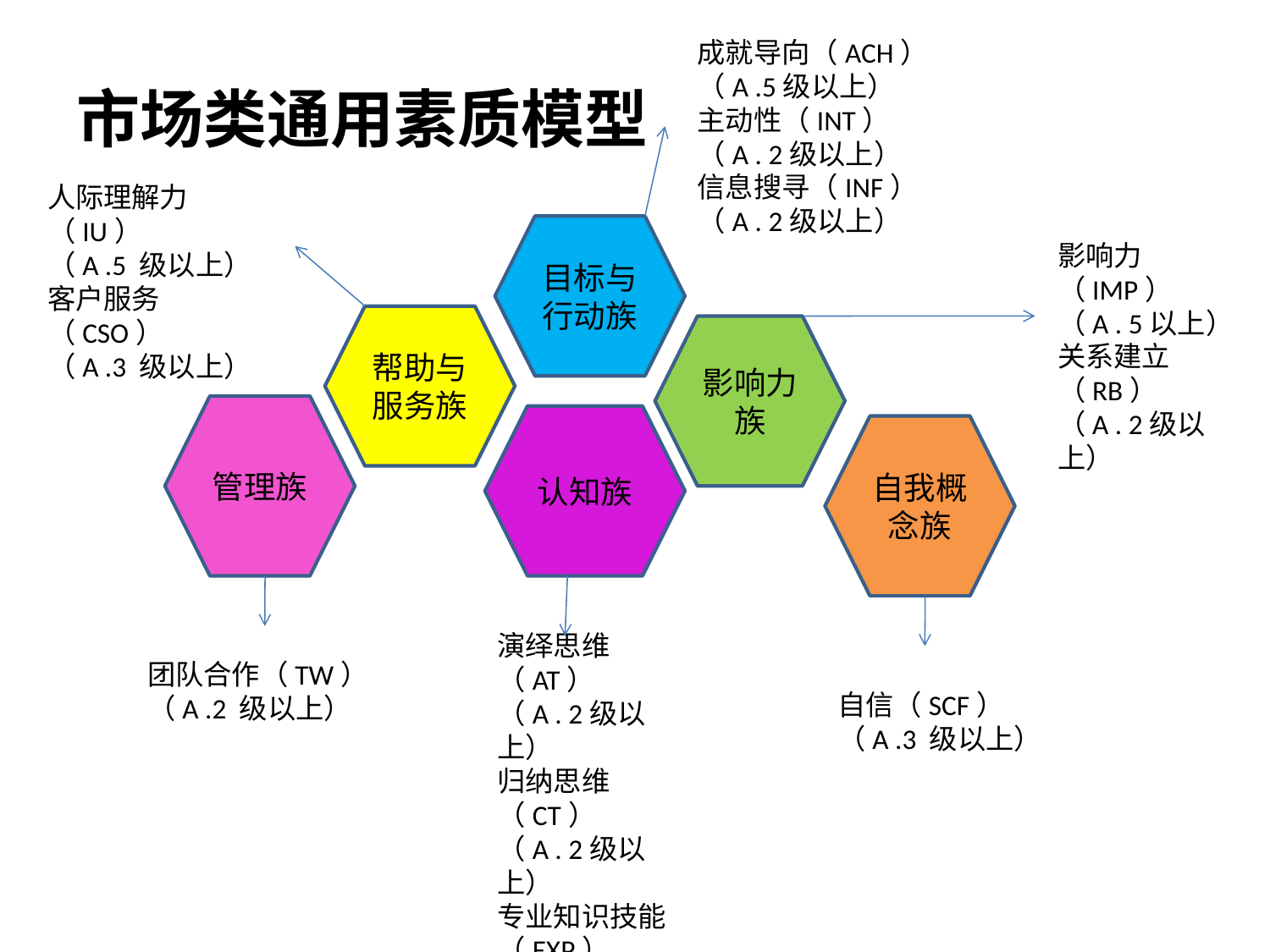

成就导向（ACH）
（A .5级以上）
主动性（INT）
（A . 2级以上）
信息搜寻（INF）
（A . 2级以上）
# 市场类通用素质模型
人际理解力（IU）
（A .5 级以上）
客户服务（CSO）
（A .3 级以上）
目标与行动族

影响力（IMP）
（A . 5以上）
关系建立（RB）
（A . 2级以上）
帮助与服务族
影响力族
管理族
认知族
自我概念族
团队合作（TW）
（A .2 级以上）
演绎思维（AT）
（A . 2级以上）
归纳思维（CT）
（A . 2级以上）
专业知识技能（EXP）
自信（SCF）
（A .3 级以上）